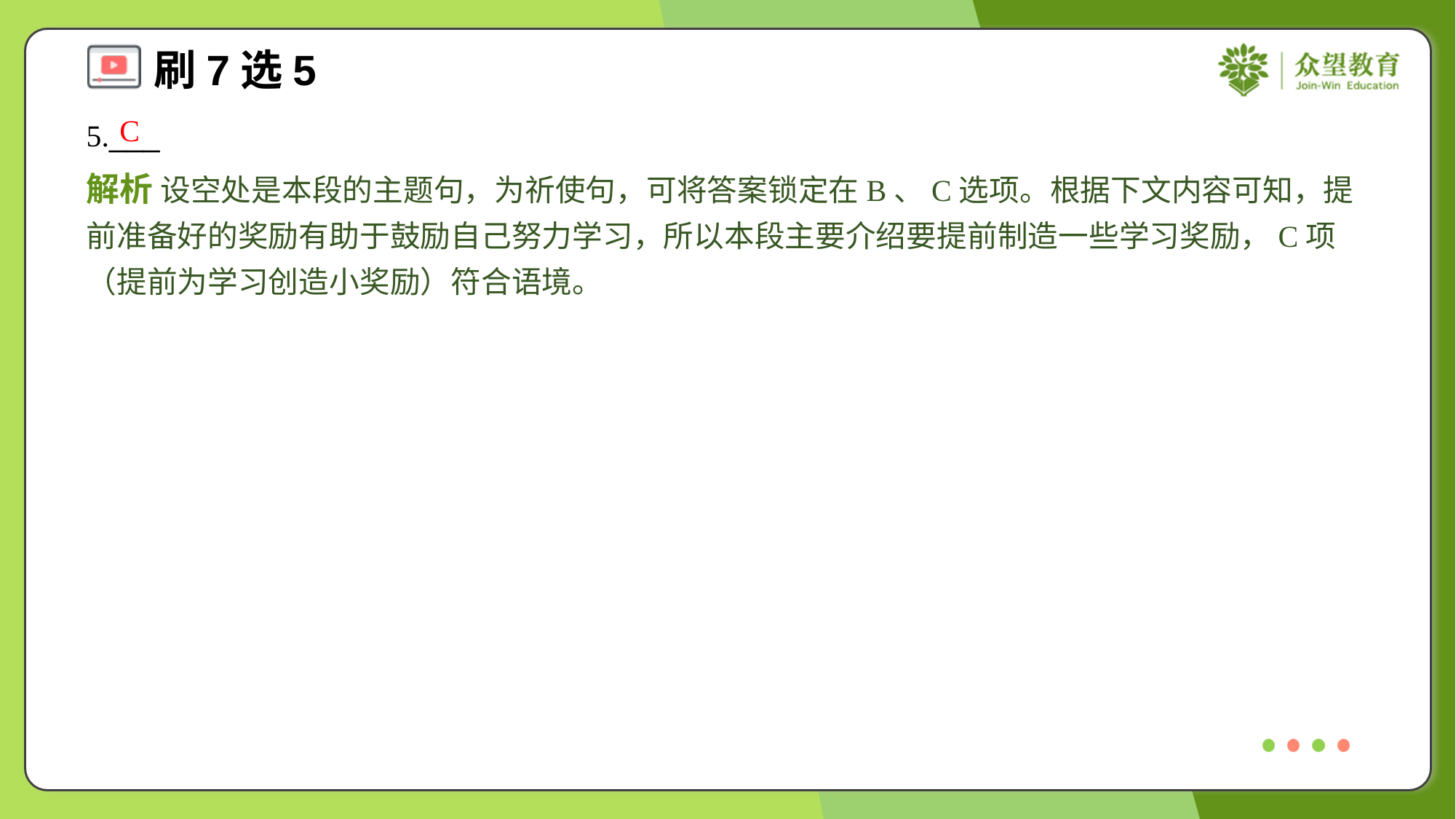

C
5.___
解析 设空处是本段的主题句，为祈使句，可将答案锁定在B、C选项。根据下文内容可知，提前准备好的奖励有助于鼓励自己努力学习，所以本段主要介绍要提前制造一些学习奖励，C项（提前为学习创造小奖励）符合语境。